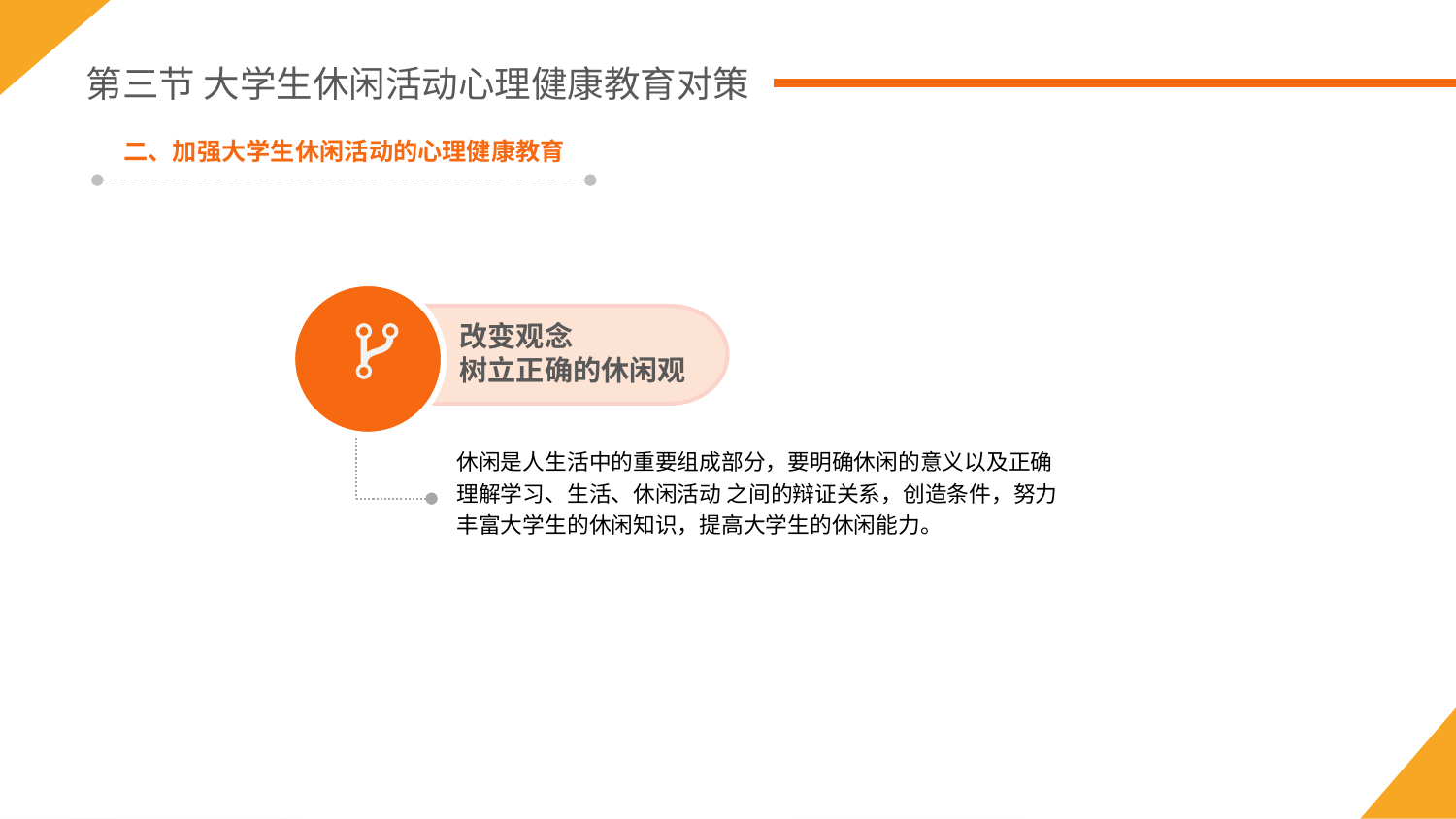

第三节 大学生休闲活动心理健康教育对策
二、加强大学生休闲活动的心理健康教育

改变观念
树立正确的休闲观

休闲是人生活中的重要组成部分，要明确休闲的意义以及正确理解学习、生活、休闲活动 之间的辩证关系，创造条件，努力丰富大学生的休闲知识，提高大学生的休闲能力。